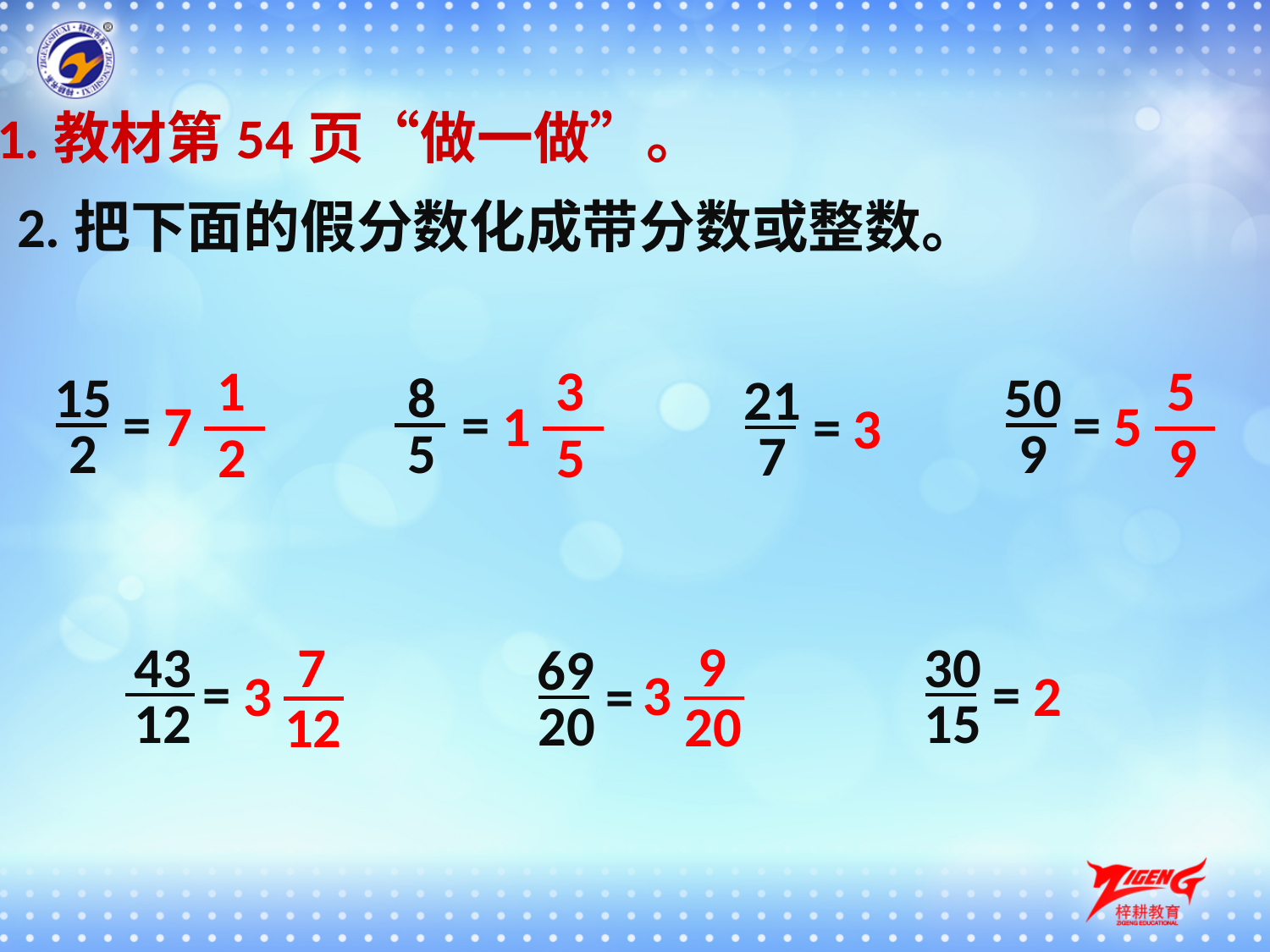

1.教材第54页“做一做”。
2.把下面的假分数化成带分数或整数。
1
3
5
15
8
50
21
=
=
=
7
1
5
=
3
2
5
9
7
2
5
9
9
7
43
30
69
=
=
3
3
2
=
12
15
20
20
12